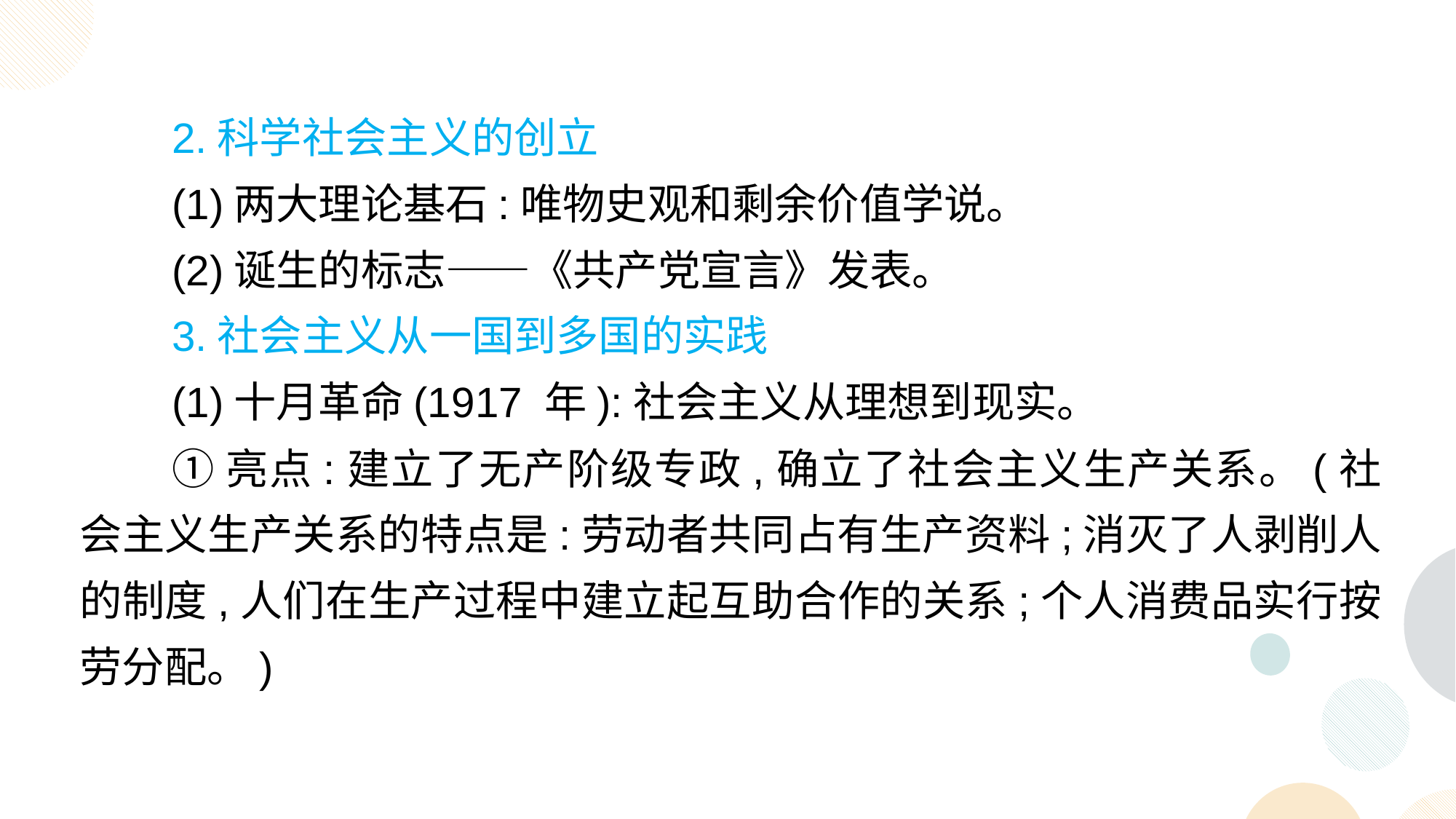

2.科学社会主义的创立
(1)两大理论基石:唯物史观和剩余价值学说。
(2)诞生的标志——《共产党宣言》发表。
3.社会主义从一国到多国的实践
(1)十月革命(1917 年):社会主义从理想到现实。
①亮点:建立了无产阶级专政,确立了社会主义生产关系。(社会主义生产关系的特点是:劳动者共同占有生产资料;消灭了人剥削人的制度,人们在生产过程中建立起互助合作的关系;个人消费品实行按劳分配。)